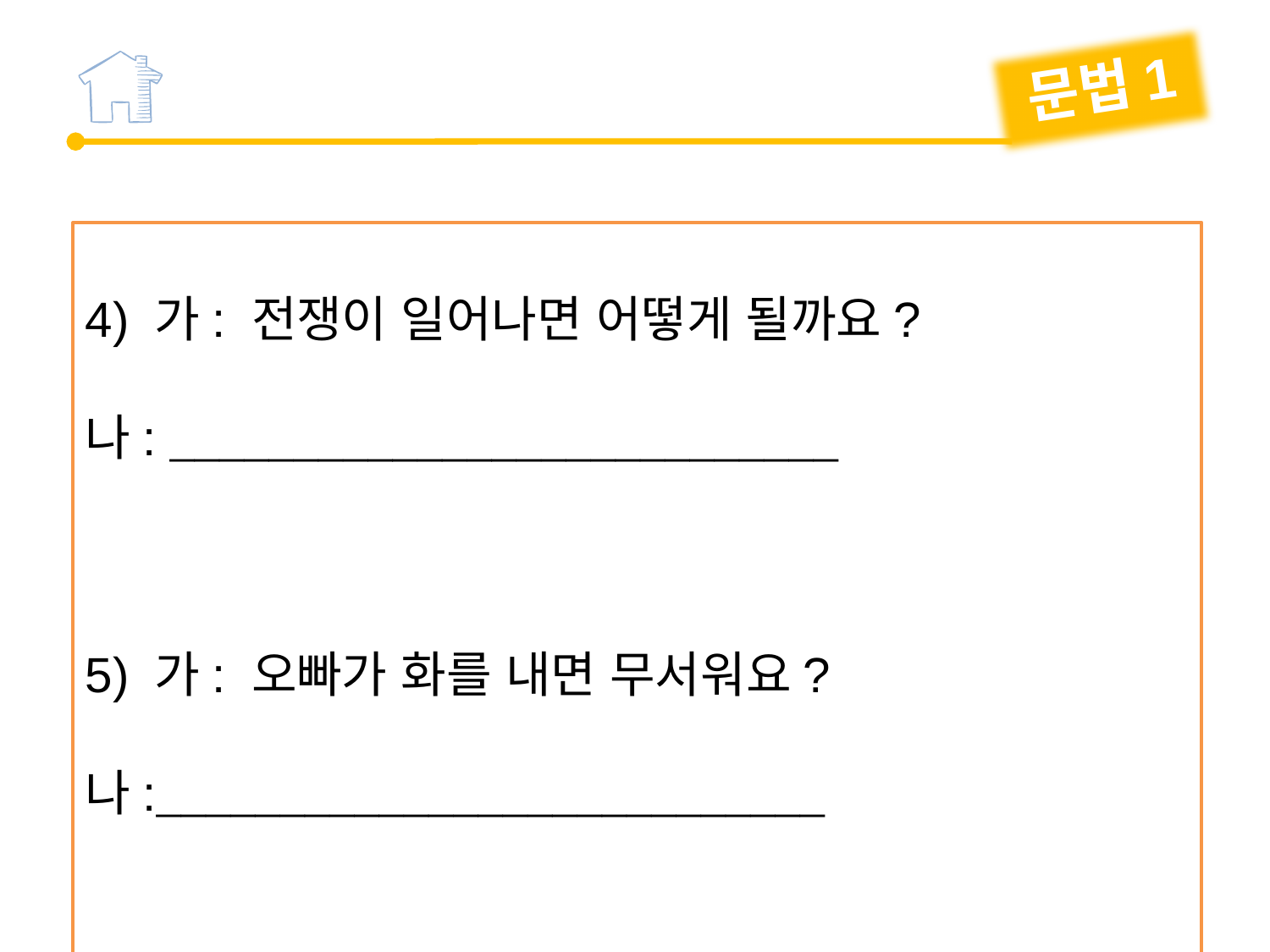

문법1

4) 가: 전쟁이 일어나면 어떻게 될까요?
나: ___________________________
5) 가: 오빠가 화를 내면 무서워요?
나:___________________________